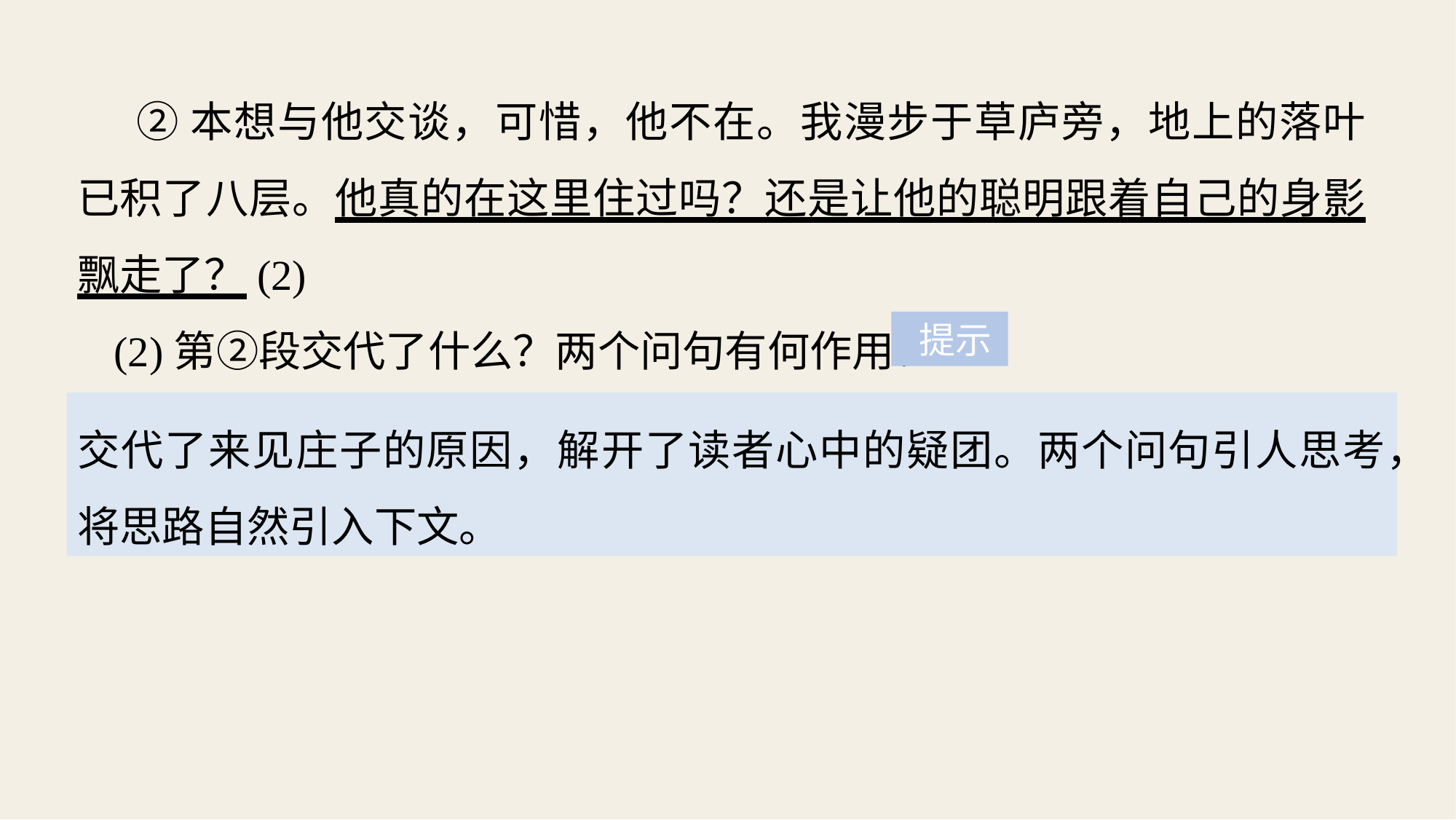

②本想与他交谈，可惜，他不在。我漫步于草庐旁，地上的落叶已积了八层。他真的在这里住过吗？还是让他的聪明跟着自己的身影飘走了？(2)
(2)第②段交代了什么？两个问句有何作用？
 提示
交代了来见庄子的原因，解开了读者心中的疑团。两个问句引人思考，将思路自然引入下文。